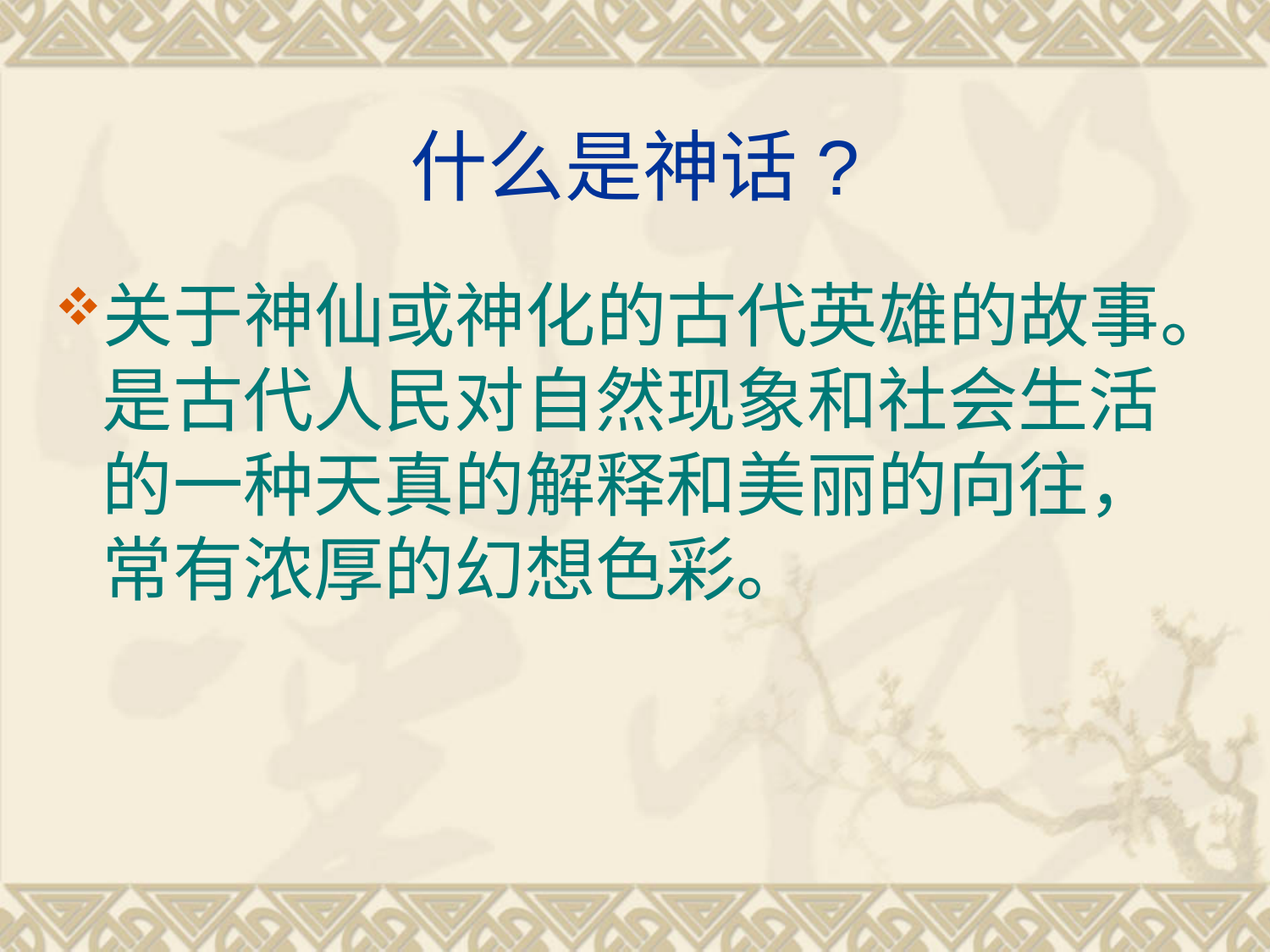

# 什么是神话?
关于神仙或神化的古代英雄的故事。是古代人民对自然现象和社会生活的一种天真的解释和美丽的向往，常有浓厚的幻想色彩。